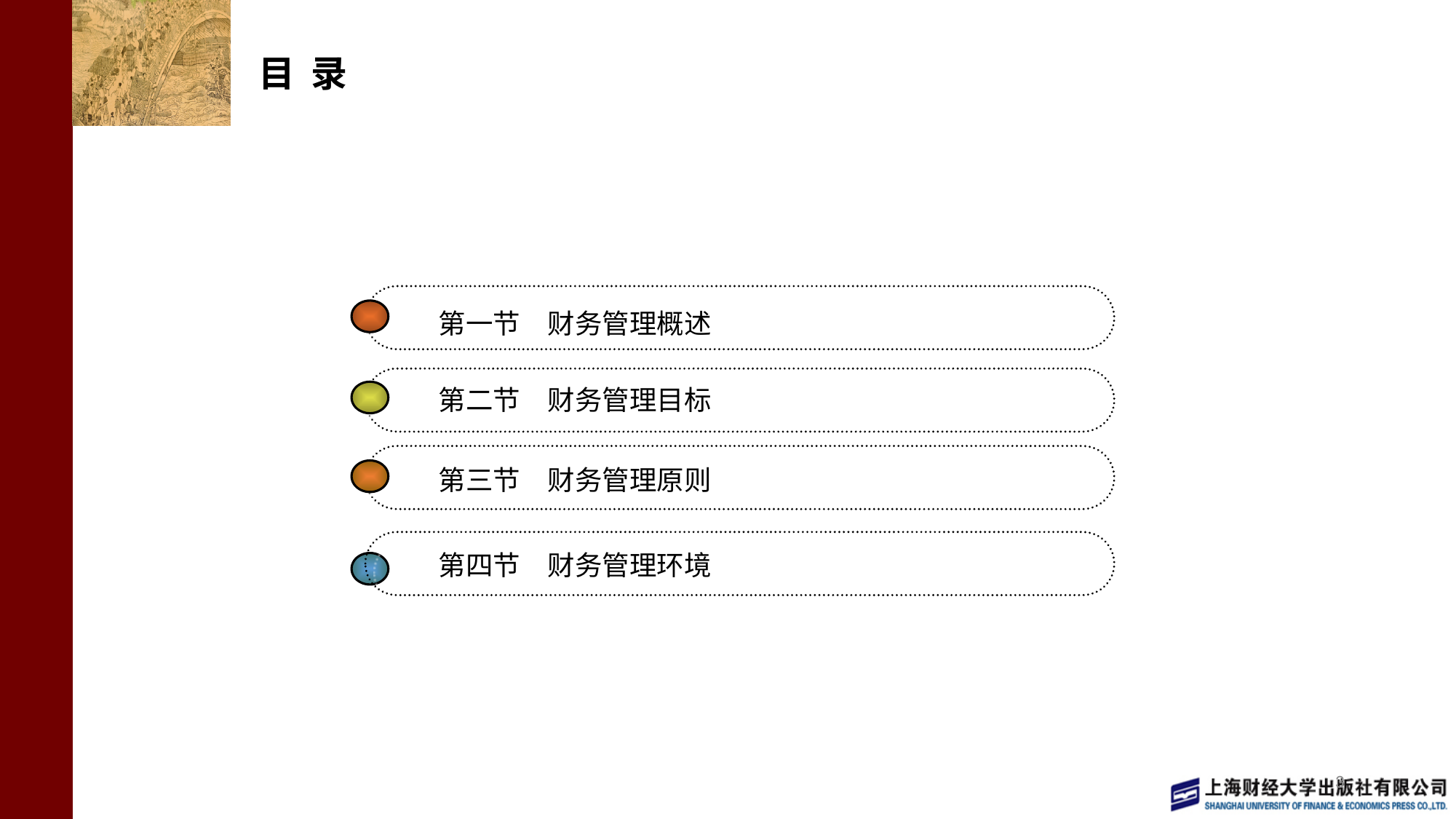

# 目  录

第一节　财务管理概述

第二节　财务管理目标

第三节　财务管理原则

第四节　财务管理环境

3